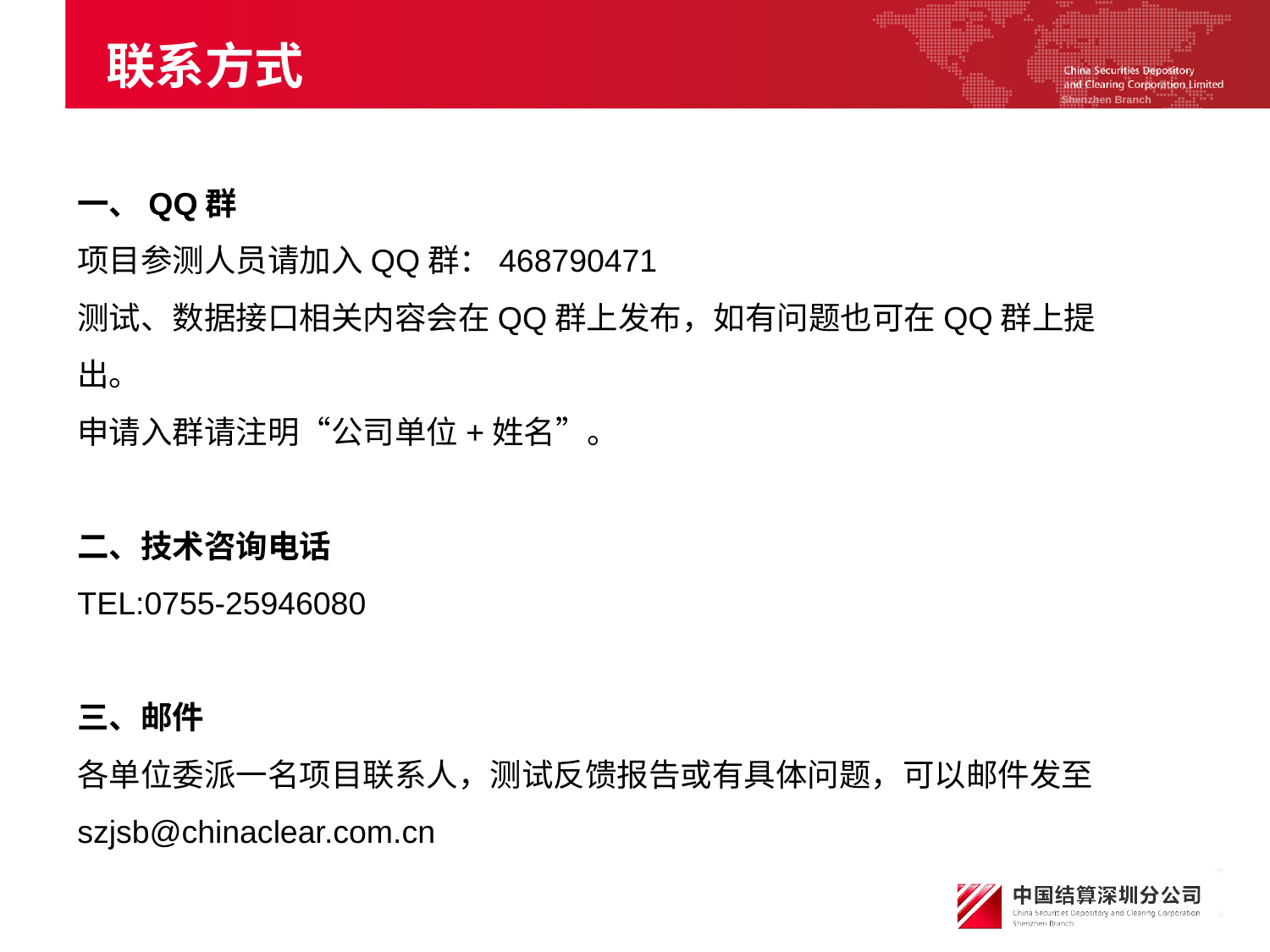

联系方式
一、QQ群
项目参测人员请加入QQ群：468790471
测试、数据接口相关内容会在QQ群上发布，如有问题也可在QQ群上提出。
申请入群请注明“公司单位+姓名”。

二、技术咨询电话
TEL:0755-25946080

三、邮件
各单位委派一名项目联系人，测试反馈报告或有具体问题，可以邮件发至
szjsb@chinaclear.com.cn